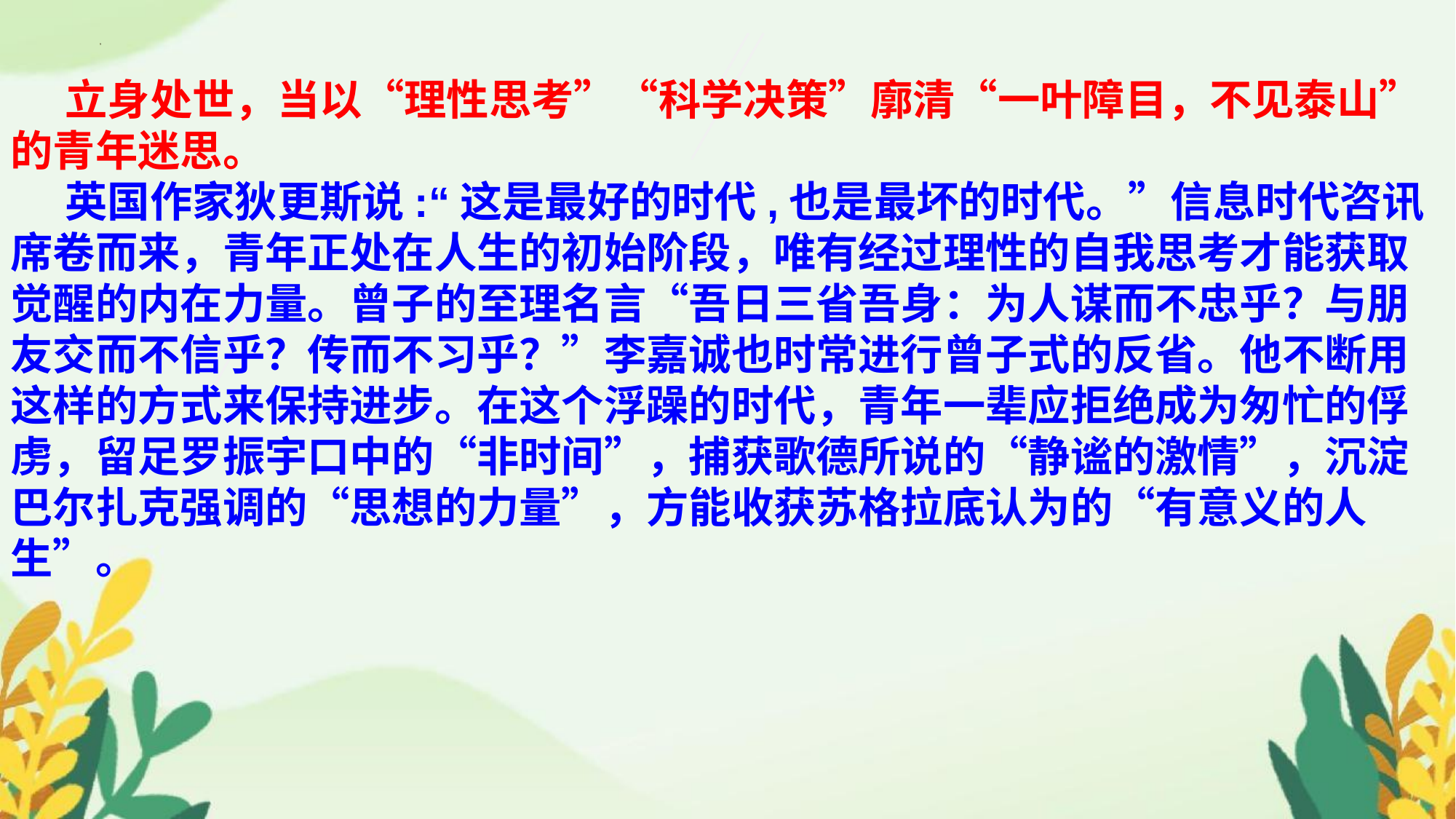

立身处世，当以“理性思考”“科学决策”廓清“一叶障目，不见泰山”的青年迷思。
英国作家狄更斯说:“这是最好的时代,也是最坏的时代。”信息时代咨讯席卷而来，青年正处在人生的初始阶段，唯有经过理性的自我思考才能获取觉醒的内在力量。曾子的至理名言“吾日三省吾身：为人谋而不忠乎？与朋友交而不信乎？传而不习乎？”李嘉诚也时常进行曾子式的反省。他不断用这样的方式来保持进步。在这个浮躁的时代，青年一辈应拒绝成为匆忙的俘虏，留足罗振宇口中的“非时间”，捕获歌德所说的“静谧的激情”，沉淀巴尔扎克强调的“思想的力量”，方能收获苏格拉底认为的“有意义的人生”。